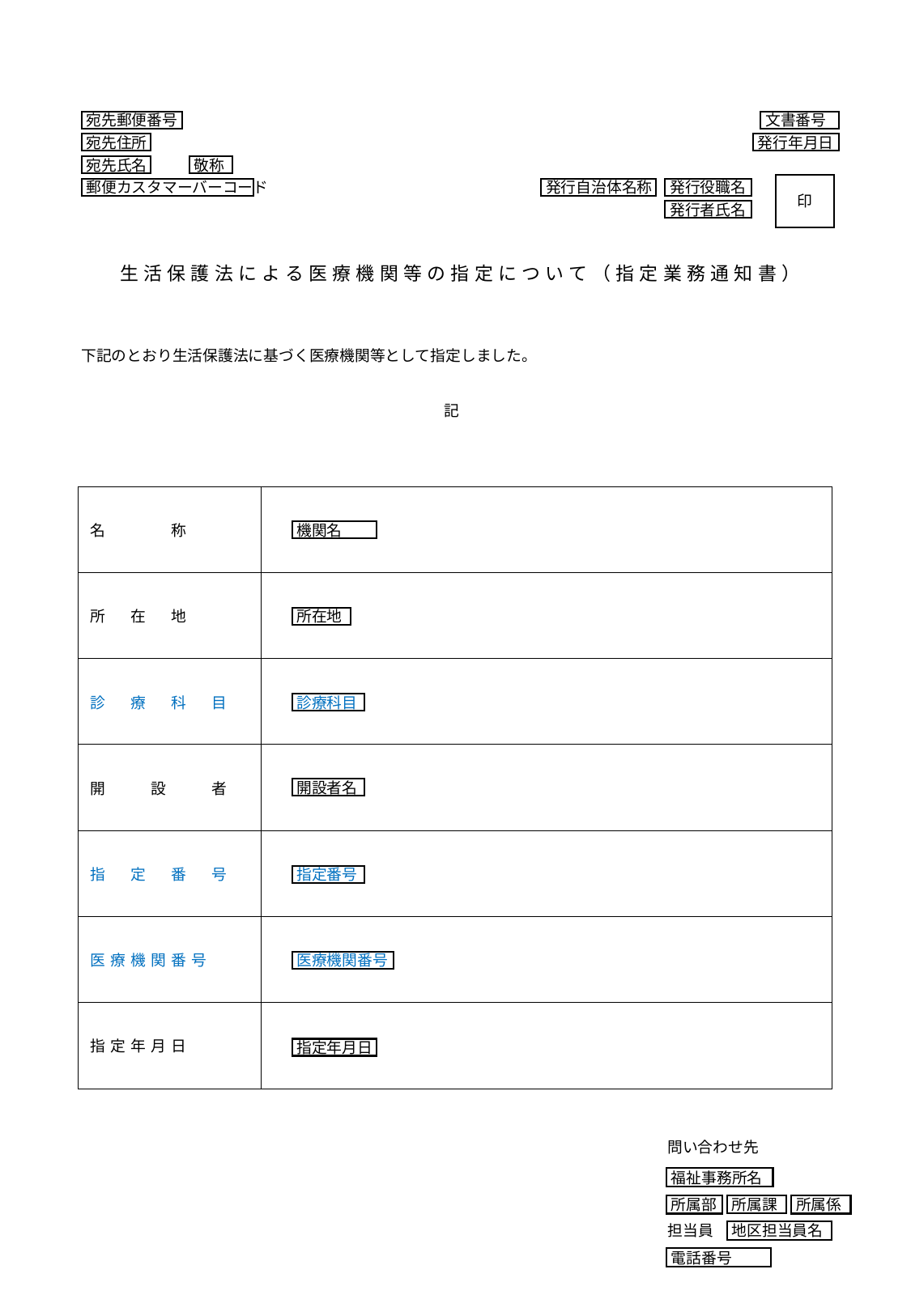

宛先郵便番号
文書番号
宛先住所
発行年月日
宛先氏名
敬称
印
郵便カスタマーバーコード
発行自治体名称
発行役職名
発行者氏名

生活保護法による医療機関等の指定について（指定業務通知書）
下記のとおり生活保護法に基づく医療機関等として指定しました。

記

| 名　　　称 |  |
| --- | --- |
| 所　在　地 |  |
| 診　療　科　目 |  |
| 開　　設　　者 |  |
| 指　定　番　号 |  |
| 医療機関番号 |  |
| 指定年月日 |  |
機関名
所在地
診療科目
開設者名
指定番号
医療機関番号
指定年月日
問い合わせ先
福祉事務所名
所属部
所属係
所属課
担当員
地区担当員名
電話番号